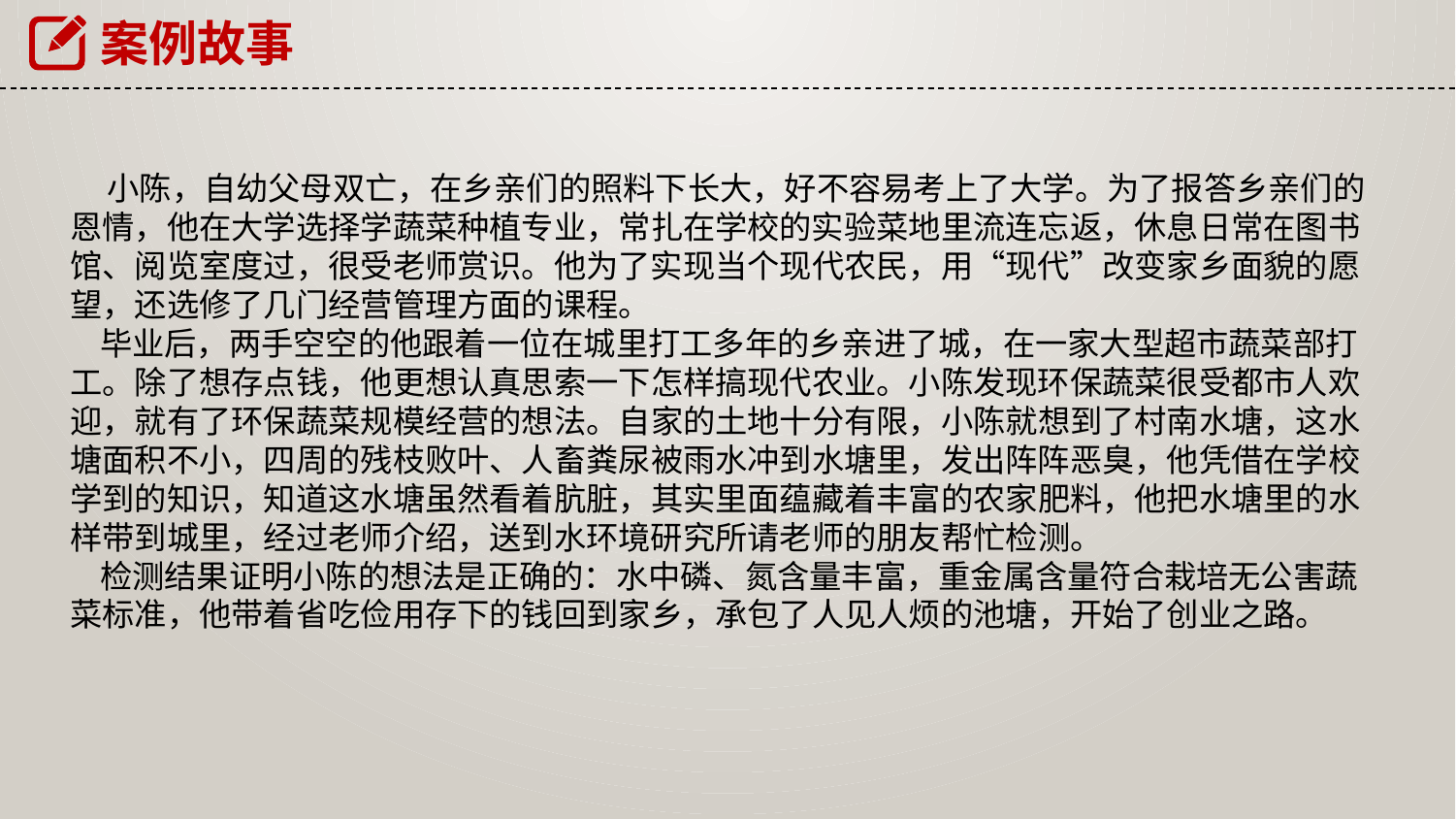

案例故事

    小陈，自幼父母双亡，在乡亲们的照料下长大，好不容易考上了大学。为了报答乡亲们的恩情，他在大学选择学蔬菜种植专业，常扎在学校的实验菜地里流连忘返，休息日常在图书馆、阅览室度过，很受老师赏识。他为了实现当个现代农民，用“现代”改变家乡面貌的愿望，还选修了几门经营管理方面的课程。
   毕业后，两手空空的他跟着一位在城里打工多年的乡亲进了城，在一家大型超市蔬菜部打工。除了想存点钱，他更想认真思索一下怎样搞现代农业。小陈发现环保蔬菜很受都市人欢迎，就有了环保蔬菜规模经营的想法。自家的土地十分有限，小陈就想到了村南水塘，这水塘面积不小，四周的残枝败叶、人畜粪尿被雨水冲到水塘里，发出阵阵恶臭，他凭借在学校学到的知识，知道这水塘虽然看着肮脏，其实里面蕴藏着丰富的农家肥料，他把水塘里的水样带到城里，经过老师介绍，送到水环境研究所请老师的朋友帮忙检测。
   检测结果证明小陈的想法是正确的：水中磷、氮含量丰富，重金属含量符合栽培无公害蔬菜标准，他带着省吃俭用存下的钱回到家乡，承包了人见人烦的池塘，开始了创业之路。
16